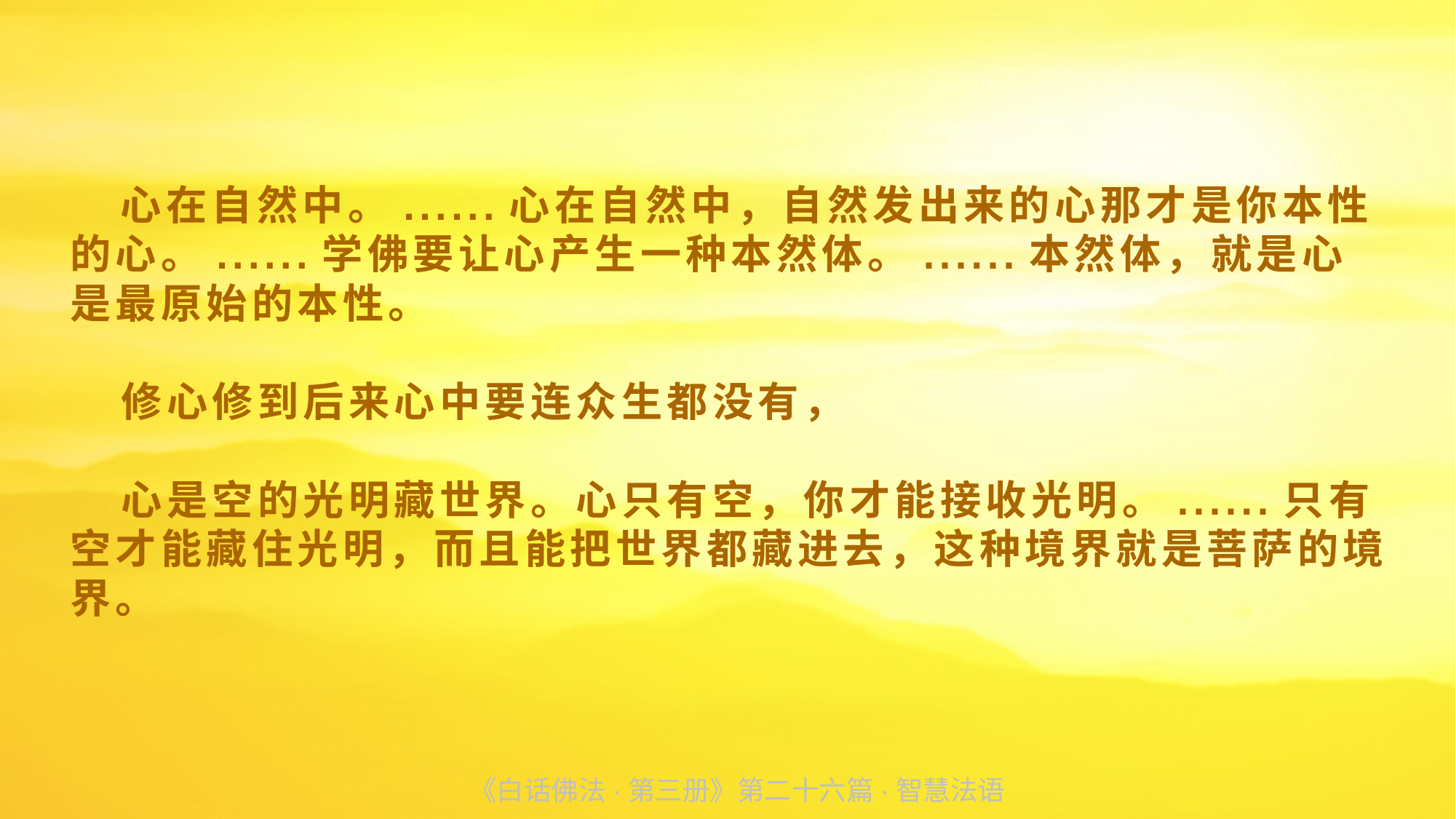

心在自然中。......心在自然中，自然发出来的心那才是你本性的心。......学佛要让心产生一种本然体。......本然体，就是心是最原始的本性。

   修心修到后来心中要连众生都没有，

   心是空的光明藏世界。心只有空，你才能接收光明。......只有空才能藏住光明，而且能把世界都藏进去，这种境界就是菩萨的境界。
  《白话佛法·第三册》第二十六篇·智慧法语